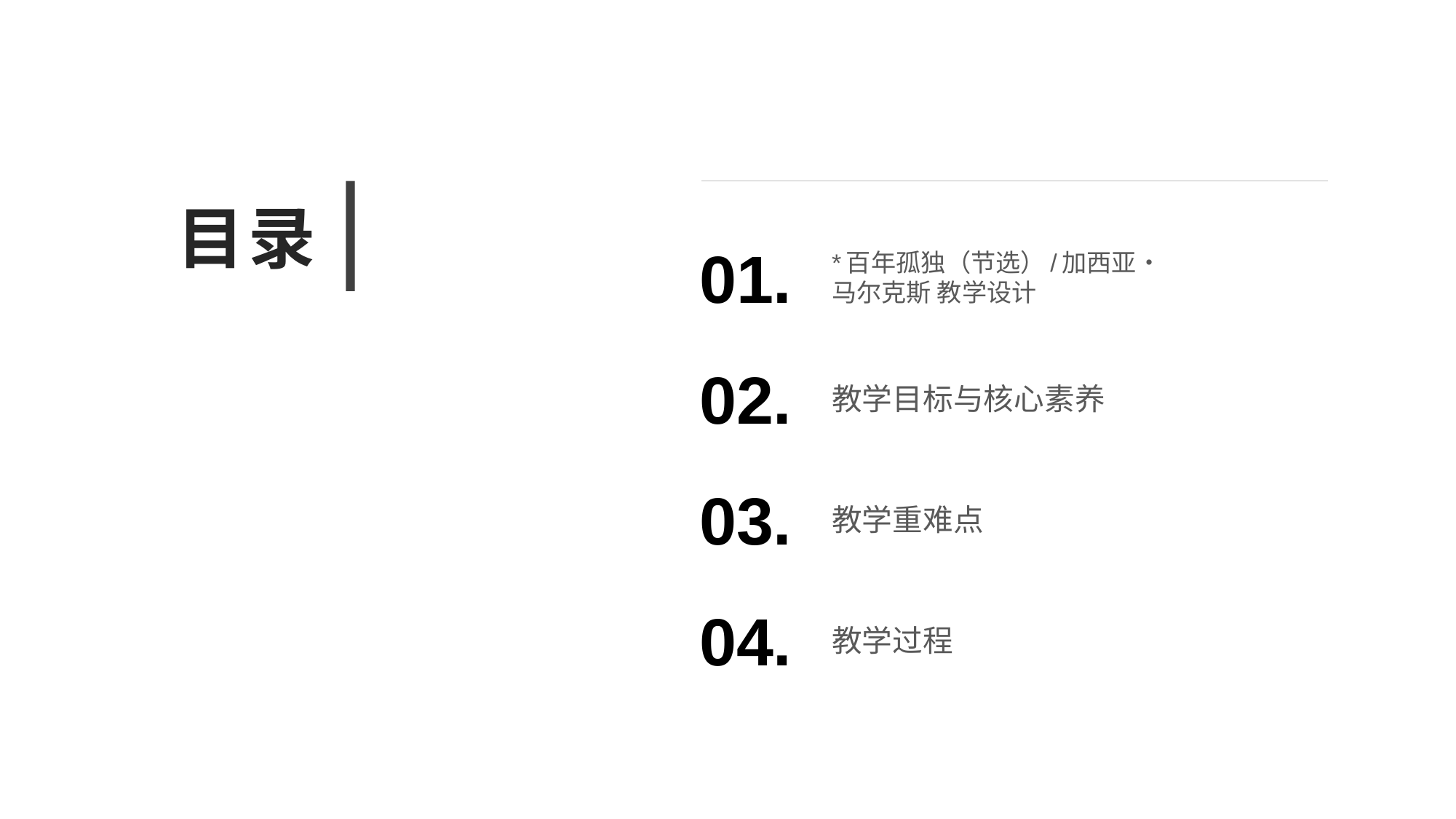

目录
01.
*百年孤独（节选）/加西亚•马尔克斯 教学设计
02.
教学目标与核心素养
03.
教学重难点
04.
教学过程